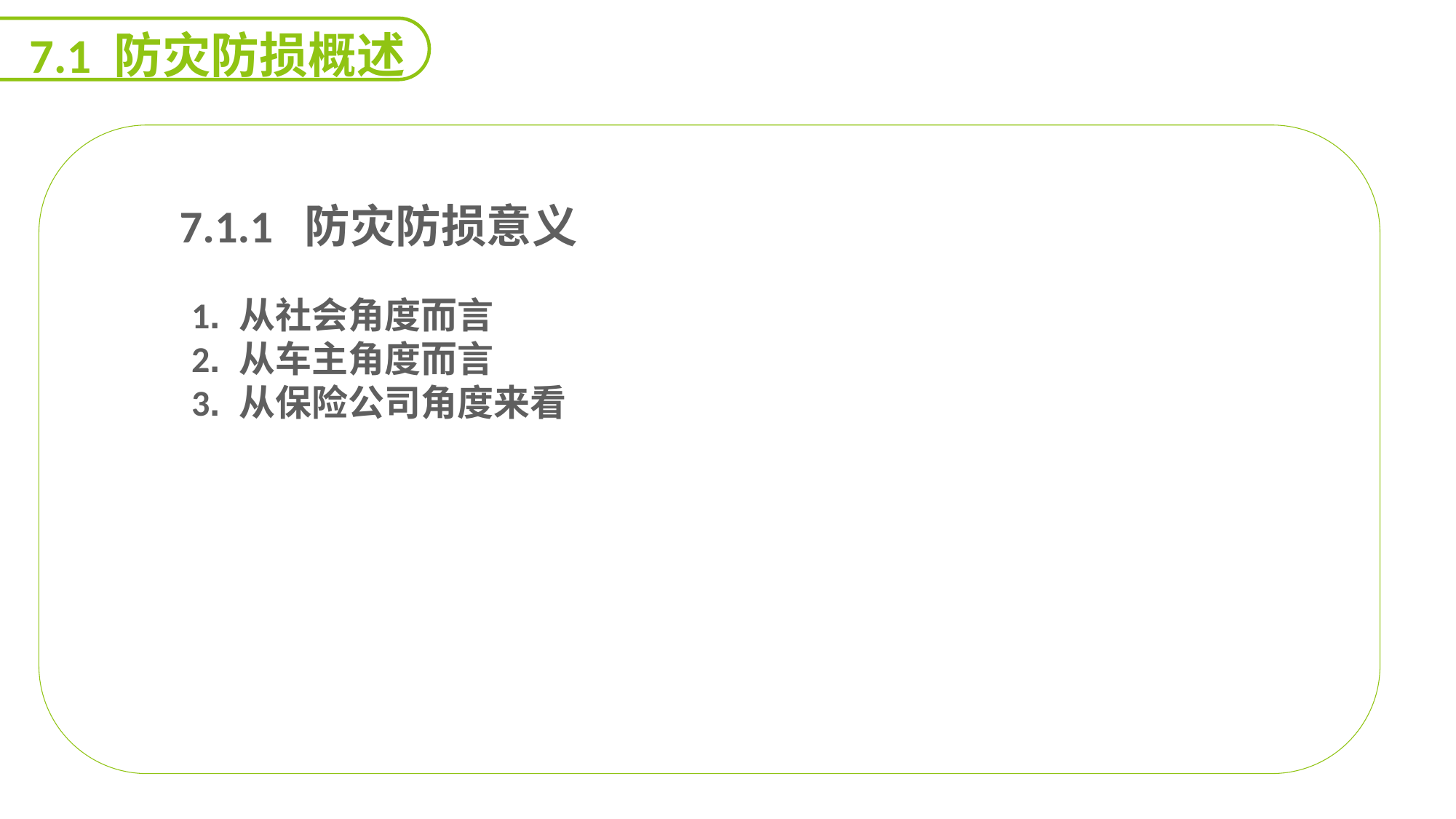

7.1 防灾防损概述

 7.1.1  防灾防损意义

1. 从社会角度而言
2. 从车主角度而言
3. 从保险公司角度来看

能力
目标
延迟符